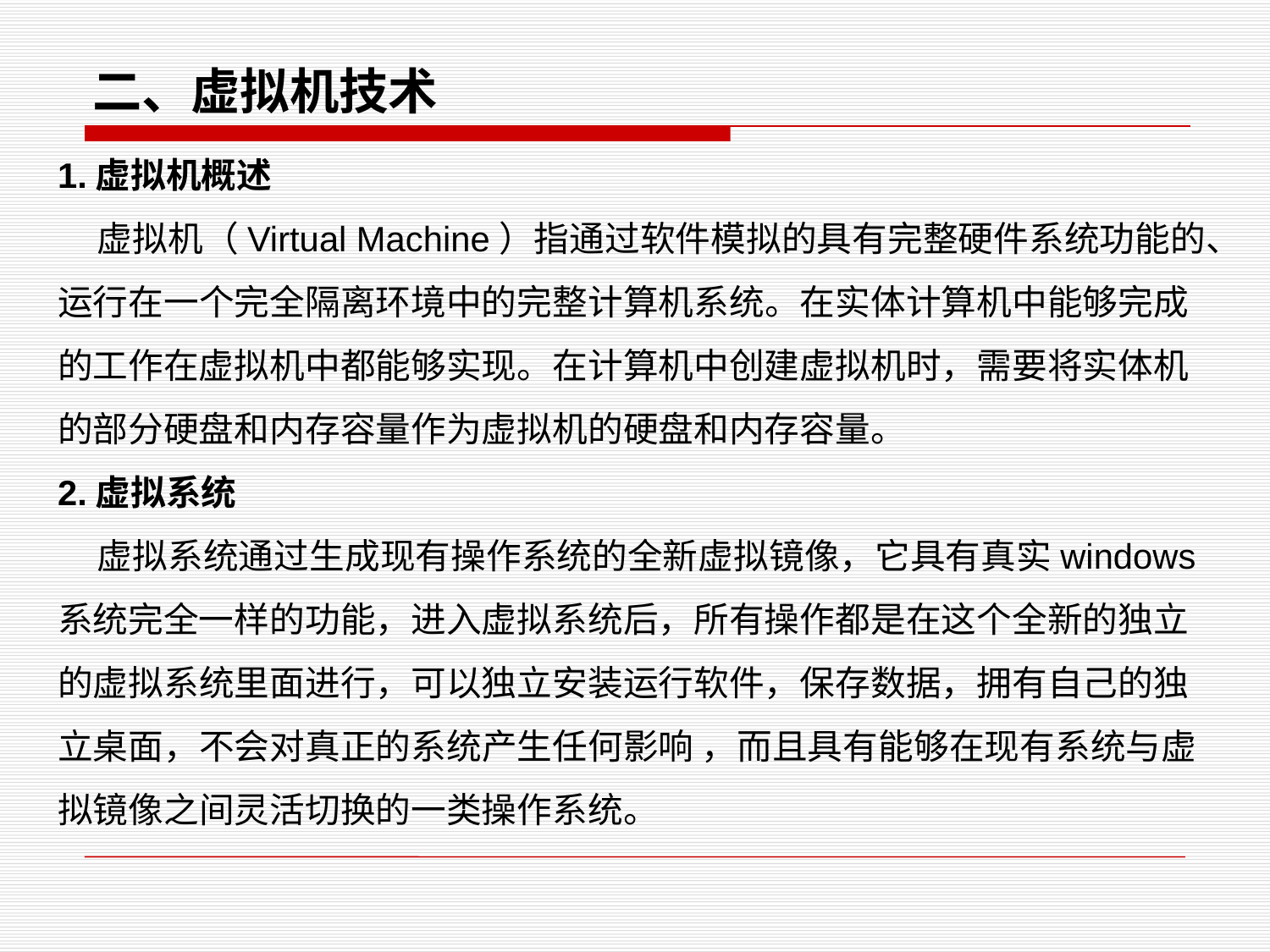

二、虚拟机技术
1.虚拟机概述
    虚拟机（Virtual Machine）指通过软件模拟的具有完整硬件系统功能的、运行在一个完全隔离环境中的完整计算机系统。在实体计算机中能够完成的工作在虚拟机中都能够实现。在计算机中创建虚拟机时，需要将实体机的部分硬盘和内存容量作为虚拟机的硬盘和内存容量。
2.虚拟系统
    虚拟系统通过生成现有操作系统的全新虚拟镜像，它具有真实windows系统完全一样的功能，进入虚拟系统后，所有操作都是在这个全新的独立的虚拟系统里面进行，可以独立安装运行软件，保存数据，拥有自己的独立桌面，不会对真正的系统产生任何影响 ，而且具有能够在现有系统与虚拟镜像之间灵活切换的一类操作系统。
47